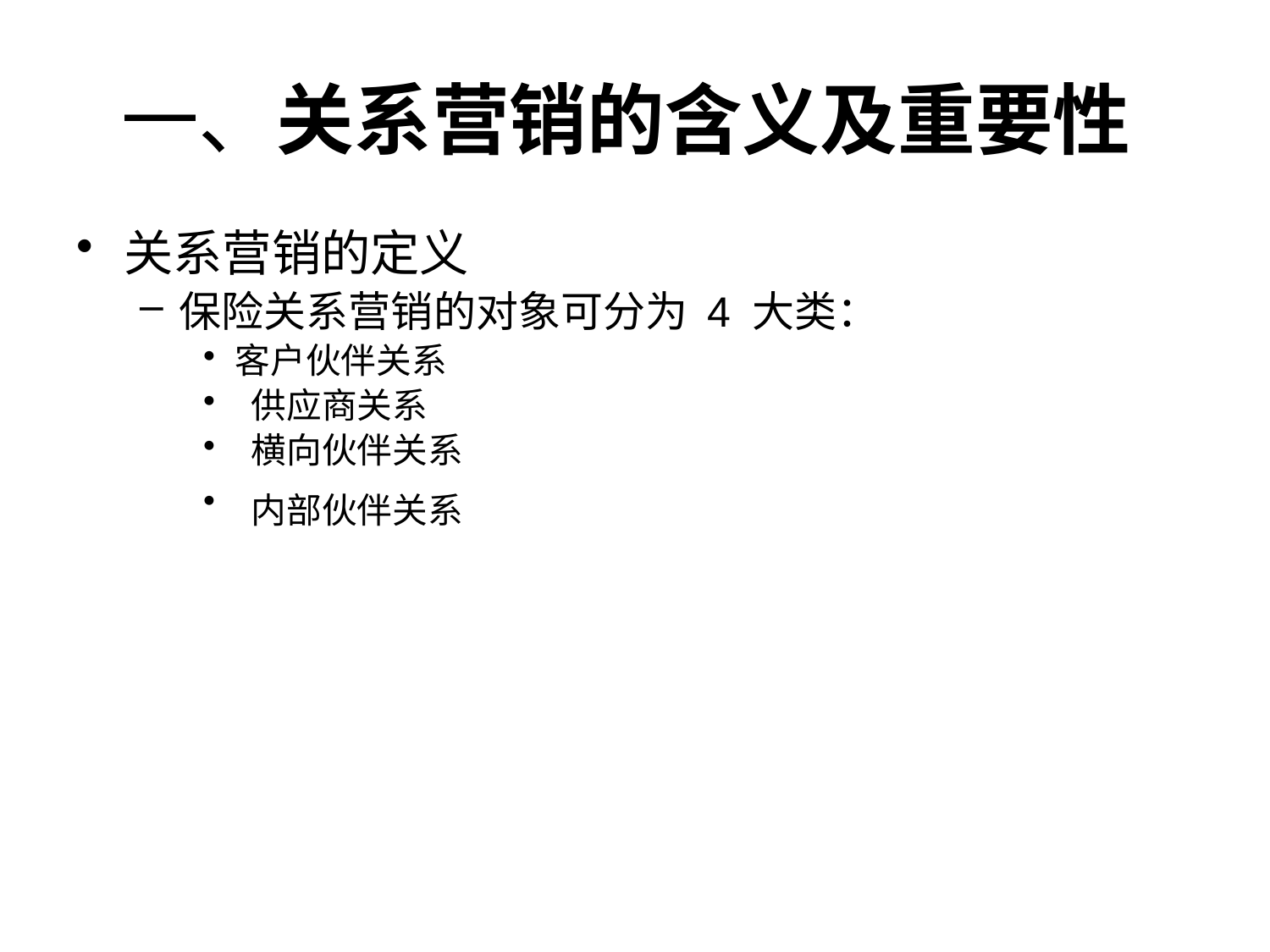

# 一、关系营销的含义及重要性
关系营销的定义
保险关系营销的对象可分为 4 大类：
客户伙伴关系
 供应商关系
 横向伙伴关系
 内部伙伴关系